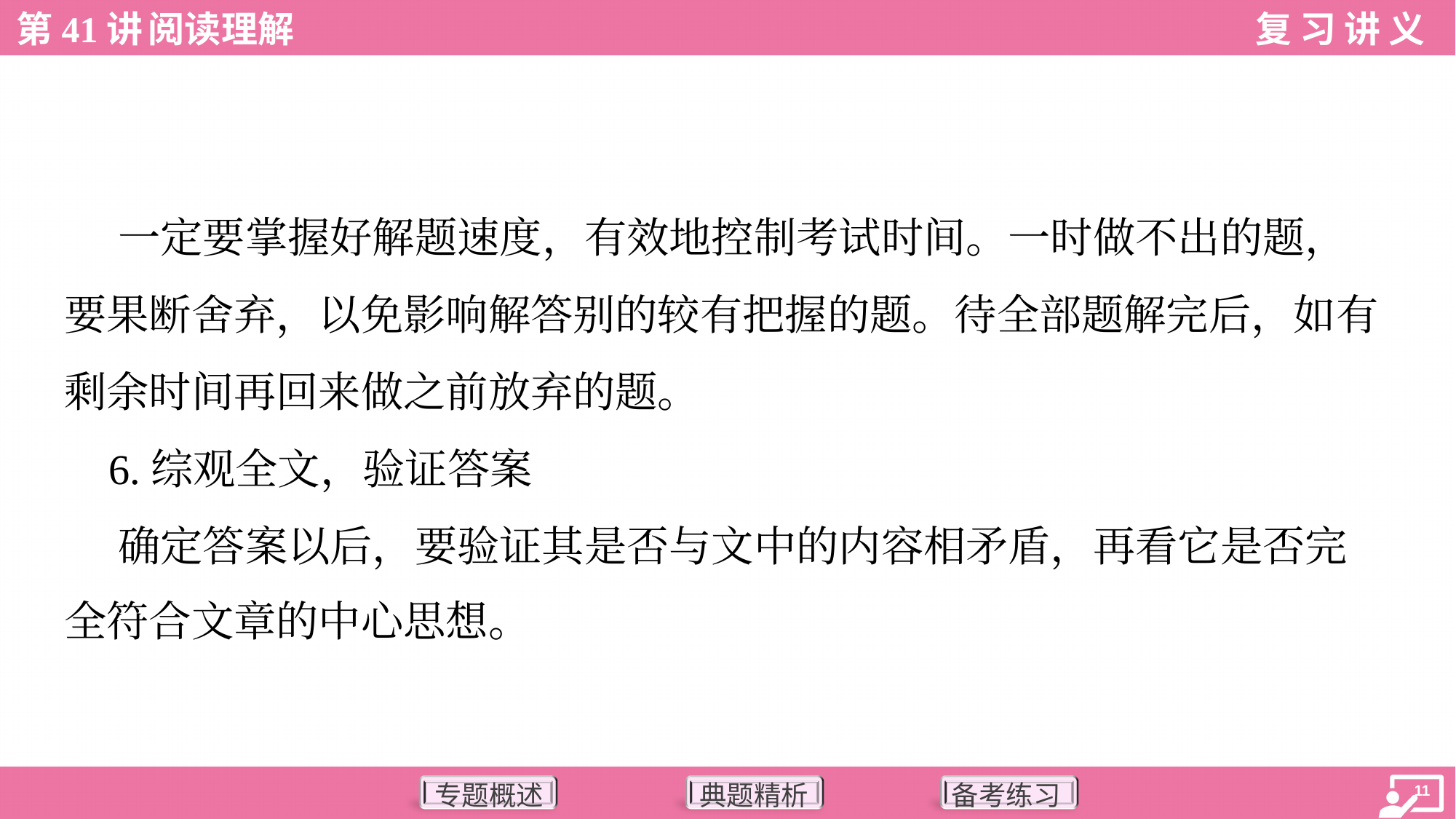

一定要掌握好解题速度，有效地控制考试时间。一时做不出的题，
要果断舍弃，以免影响解答别的较有把握的题。待全部题解完后，如有
剩余时间再回来做之前放弃的题。
    6.综观全文，验证答案
    确定答案以后，要验证其是否与文中的内容相矛盾，再看它是否完
全符合文章的中心思想。